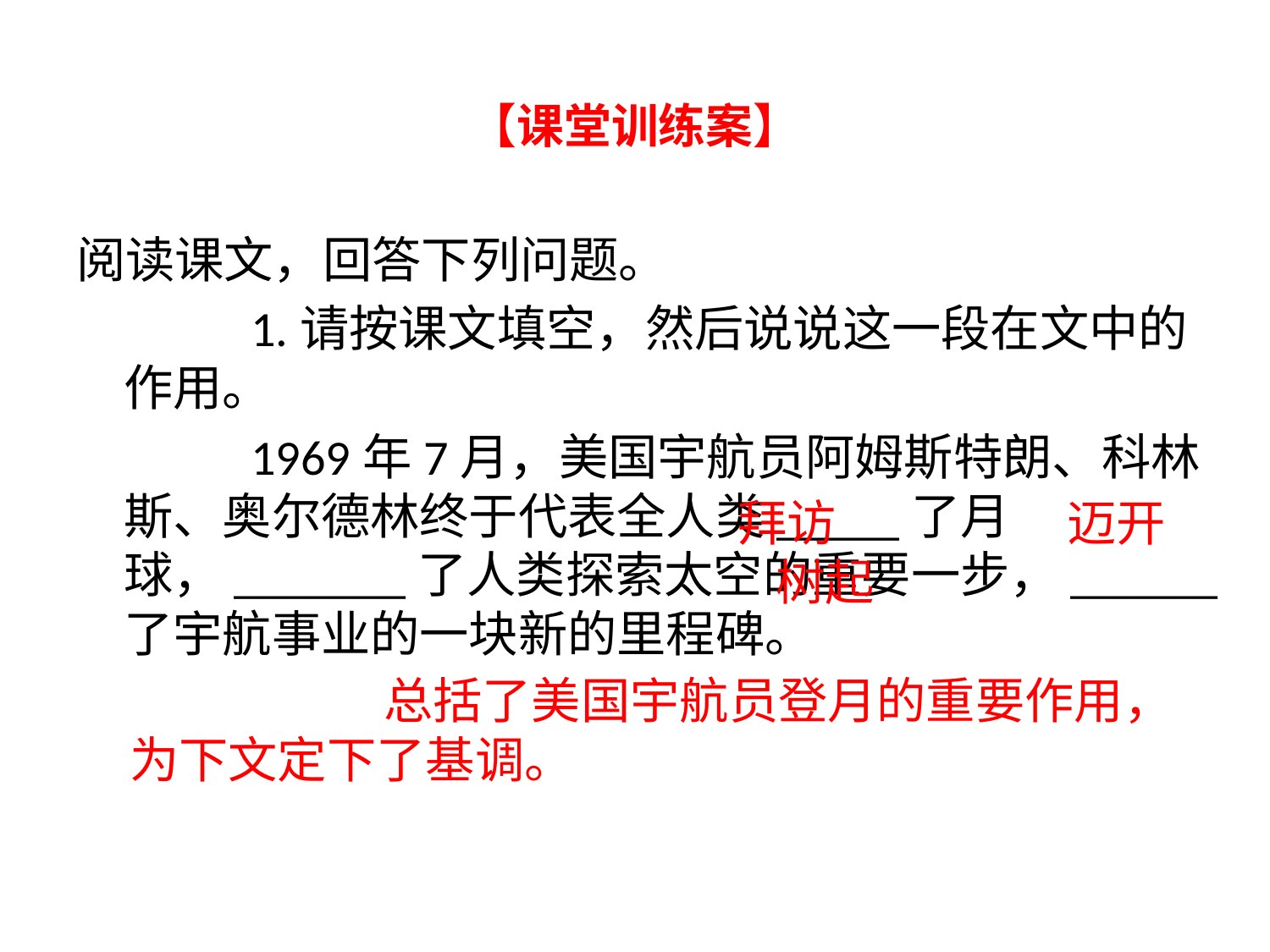

# 【课堂训练案】
阅读课文，回答下列问题。
		1.请按课文填空，然后说说这一段在文中的作用。
		1969年7月，美国宇航员阿姆斯特朗、科林斯、奥尔德林终于代表全人类_____了月球，_______了人类探索太空的重要一步，______了宇航事业的一块新的里程碑。

					        拜访                     迈开            					 树起     												总括了美国宇航员登月的重要作用，为下文定下了基调。